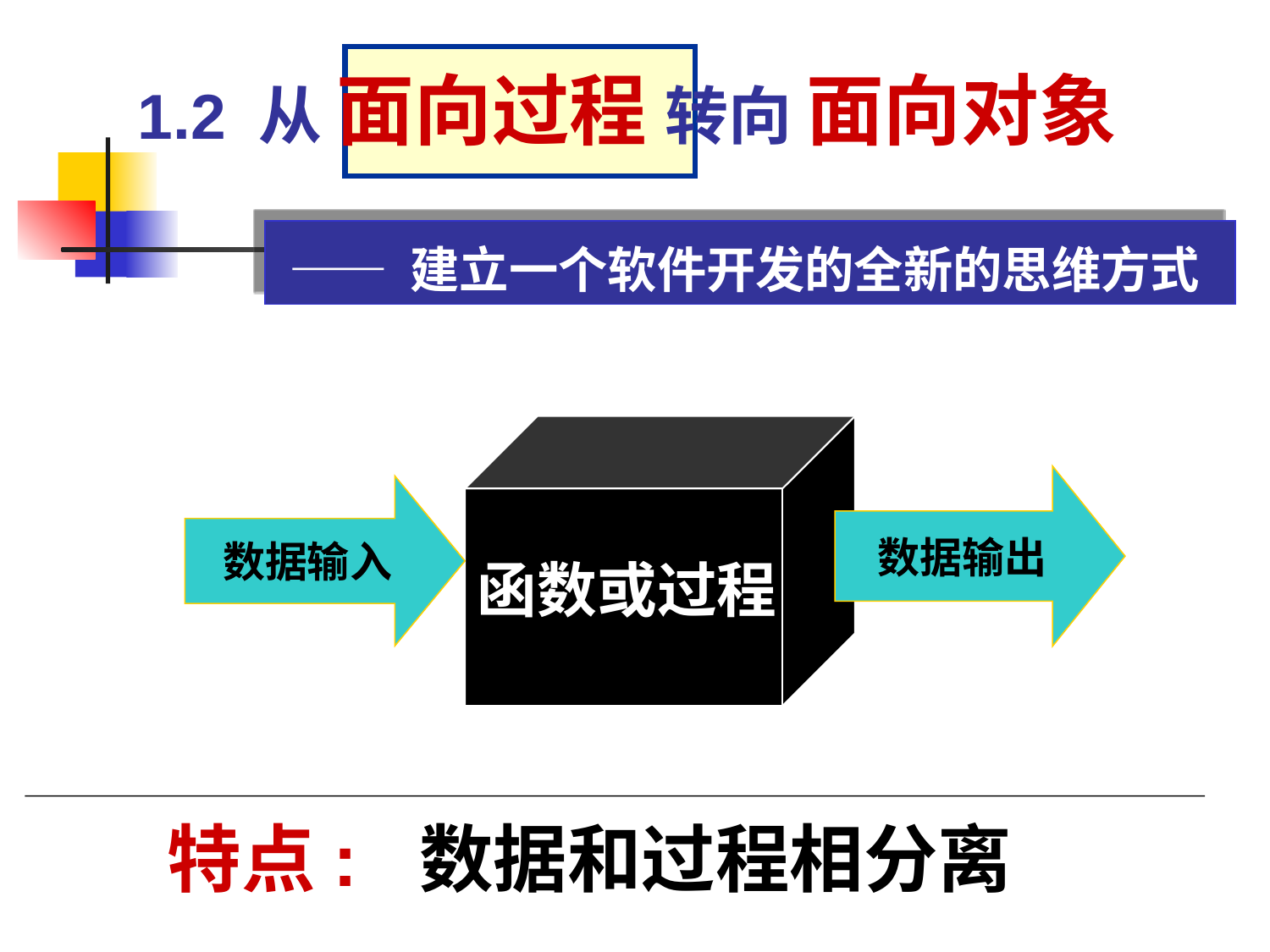

# 1.2 从 面向过程 转向 面向对象

 —— 建立一个软件开发的全新的思维方式

数据输出
数据输入
函数或过程

特点:  数据和过程相分离